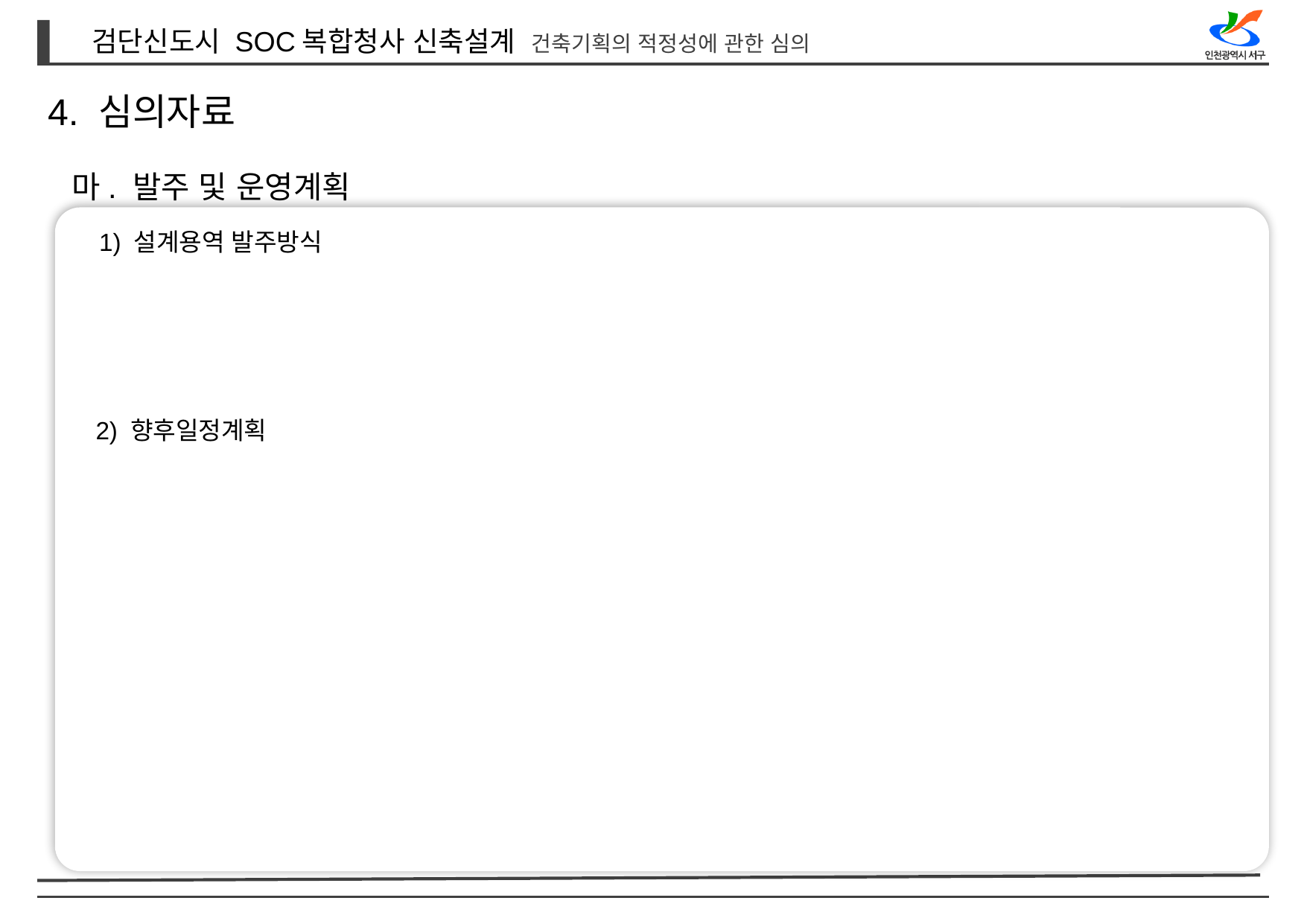

4. 심의자료
마. 발주 및 운영계획

1) 설계용역 발주방식
2) 향후일정계획